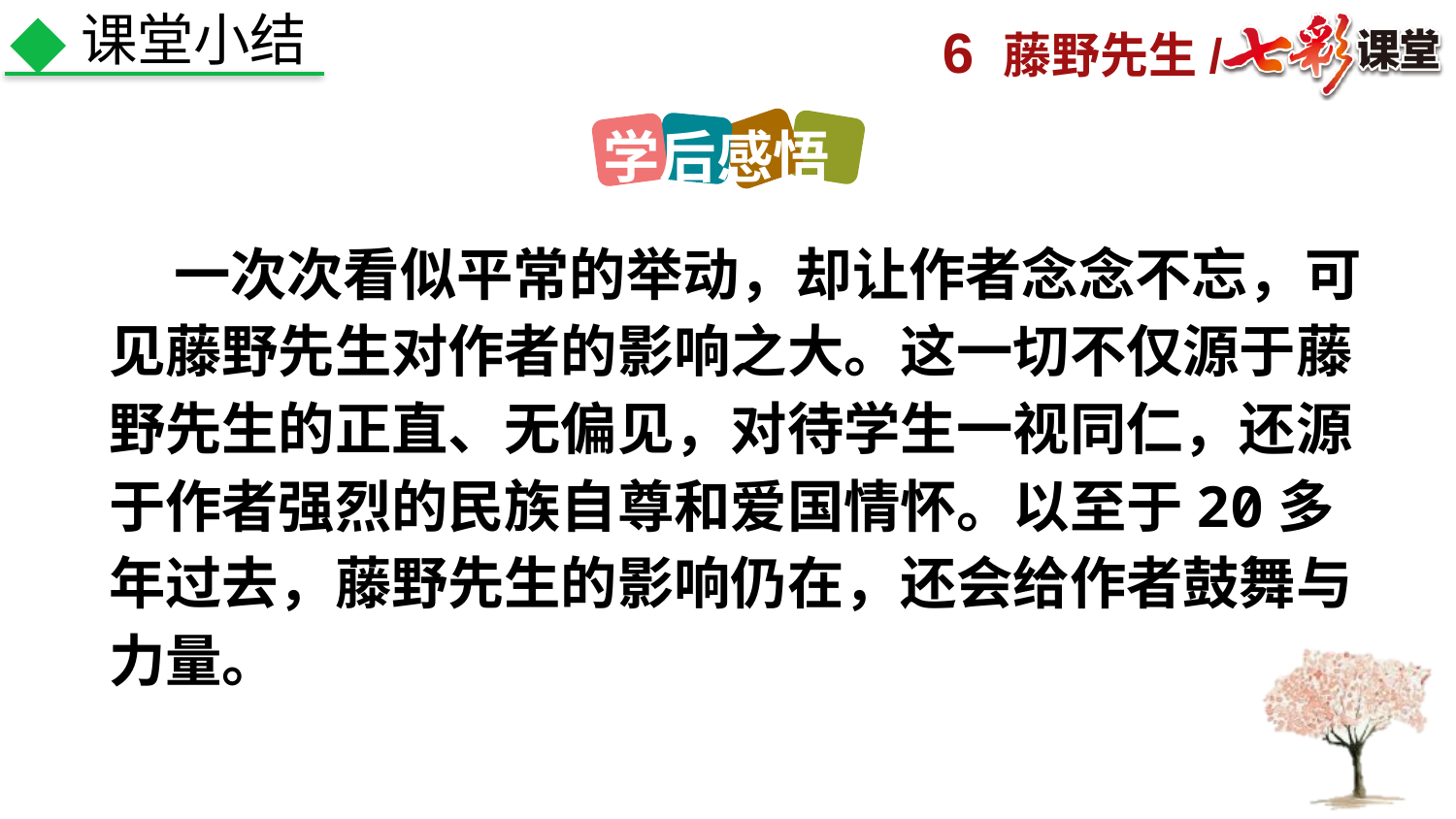

课堂小结

学后感悟

    一次次看似平常的举动，却让作者念念不忘，可见藤野先生对作者的影响之大。这一切不仅源于藤野先生的正直、无偏见，对待学生一视同仁，还源于作者强烈的民族自尊和爱国情怀。以至于20多年过去，藤野先生的影响仍在，还会给作者鼓舞与力量。